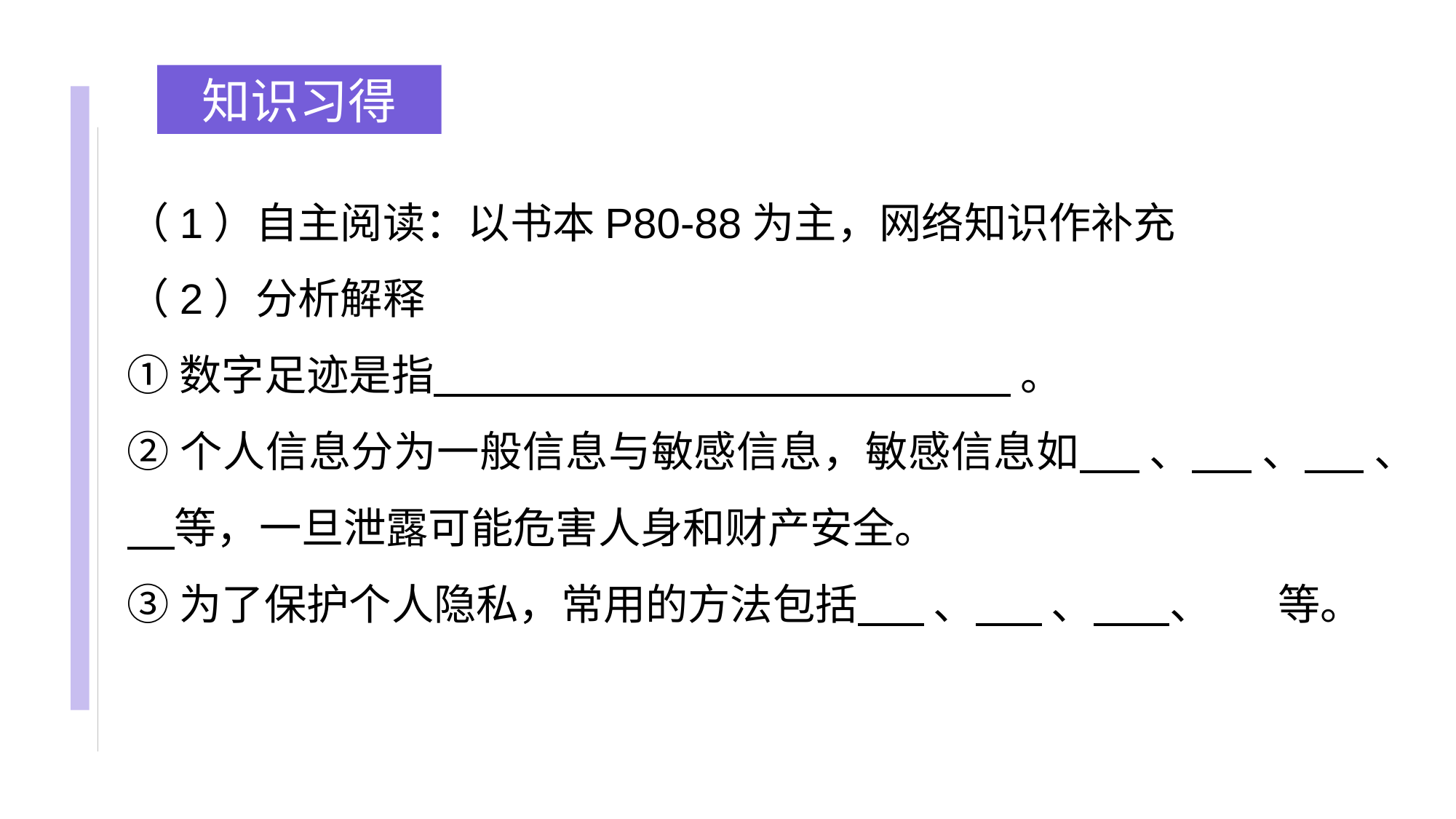

知识习得

（1）自主阅读：以书本P80-88为主，网络知识作补充
（2）分析解释
①数字足迹是指                                                              。
②个人信息分为一般信息与敏感信息，敏感信息如       、       、       、     等，一旦泄露可能危害人身和财产安全。
③为了保护个人隐私，常用的方法包括        、        、        、       等。